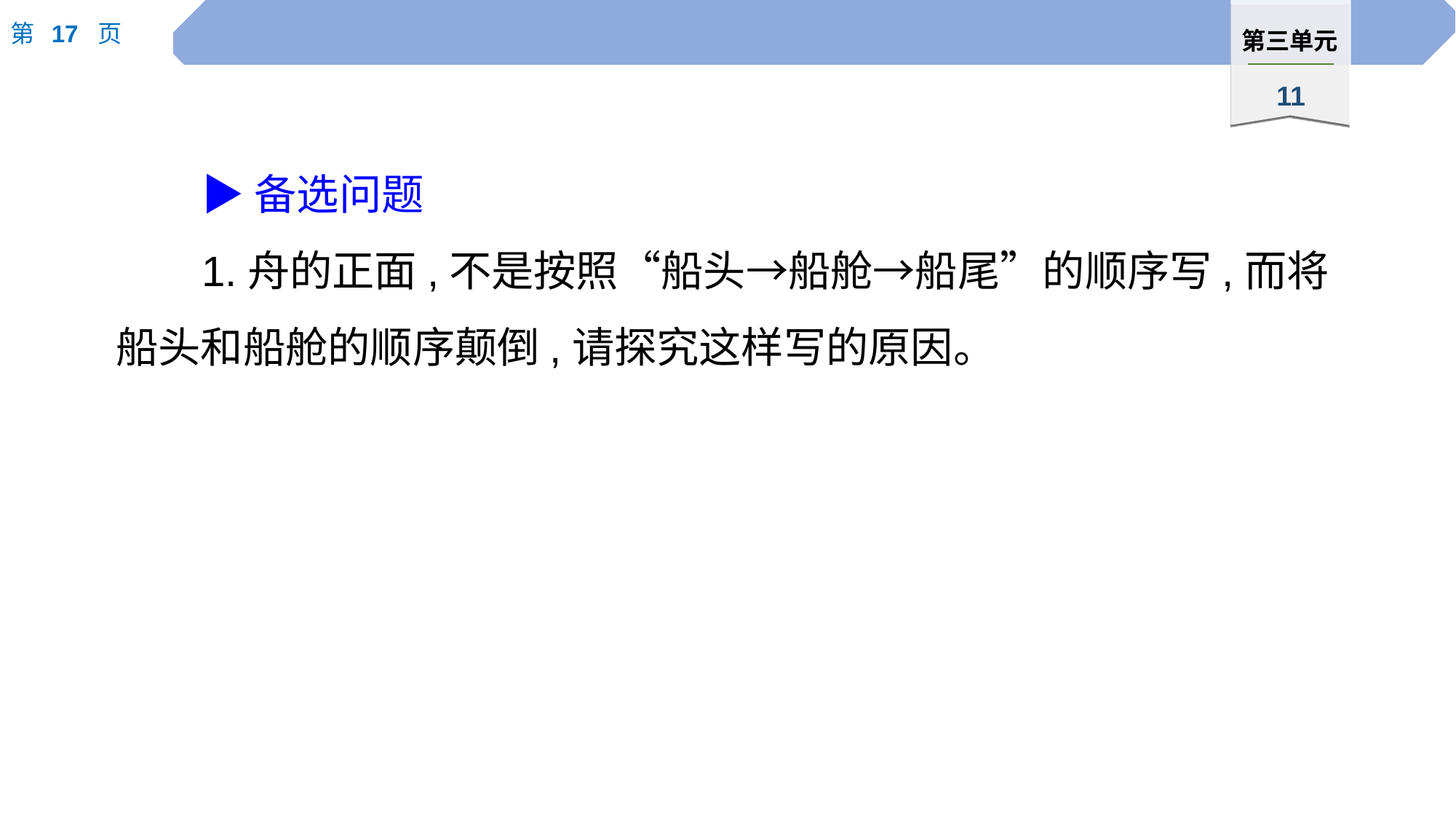

▶备选问题
1.舟的正面,不是按照“船头→船舱→船尾”的顺序写,而将船头和船舱的顺序颠倒,请探究这样写的原因。